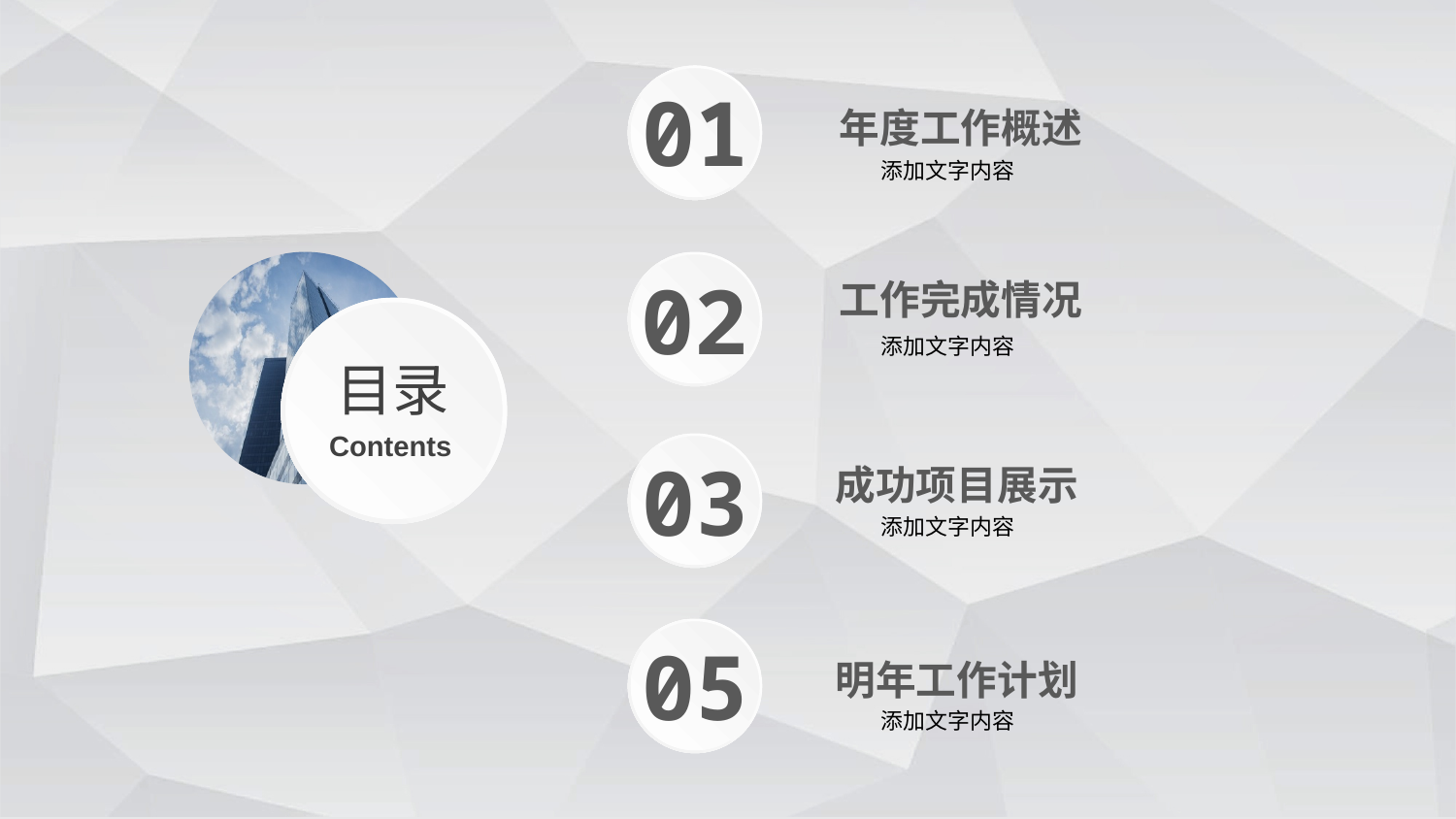

01
年度工作概述
添加文字内容

02
工作完成情况

目录
Contents
添加文字内容

03
成功项目展示
添加文字内容

05
明年工作计划
添加文字内容